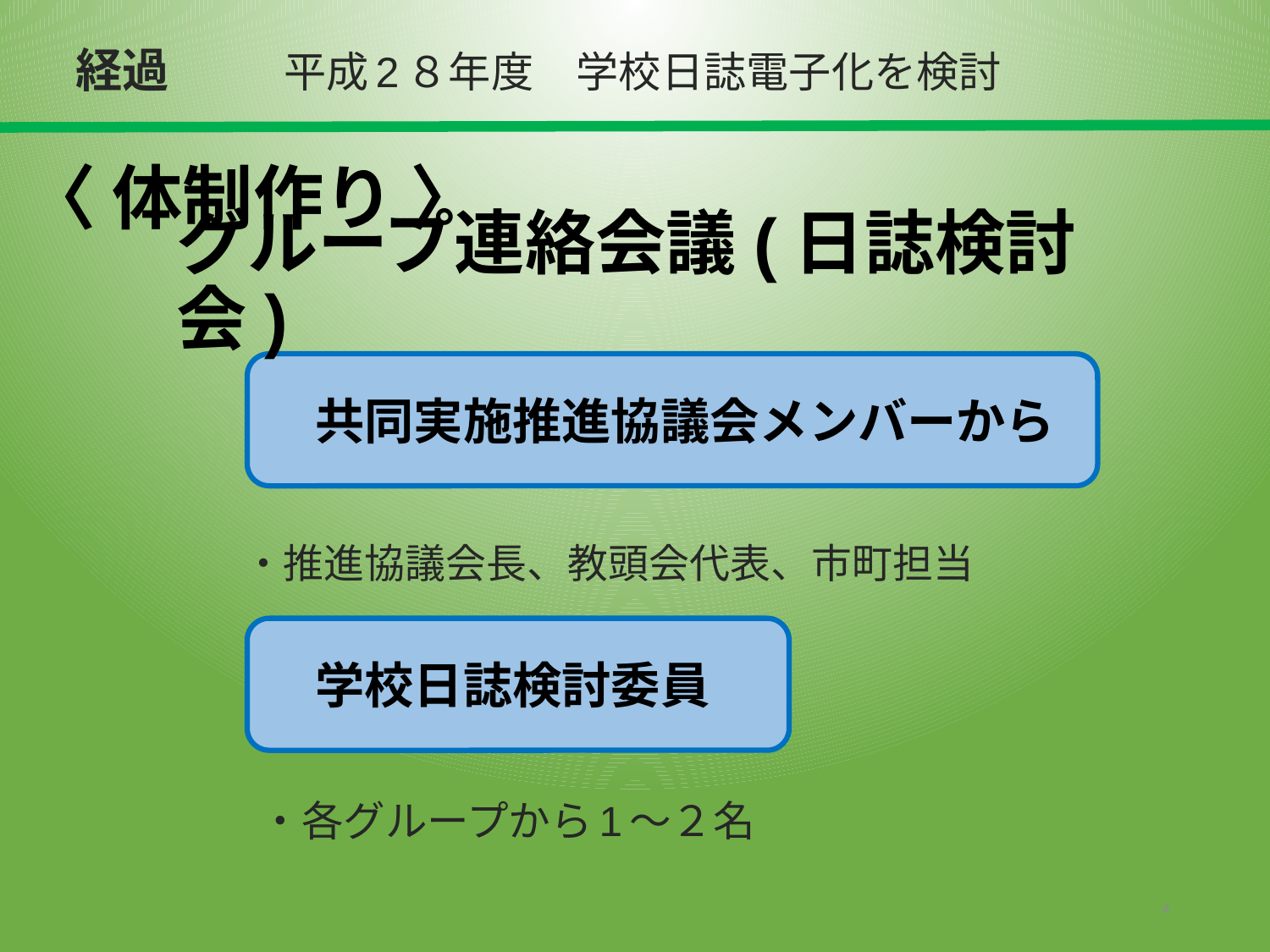

経過
平成2８年度　学校日誌電子化を検討
# 〈 体制作り 〉
グループ連絡会議(日誌検討会)
　共同実施推進協議会メンバーから
・推進協議会長、教頭会代表、市町担当
　学校日誌検討委員
・各グループから1～２名

4